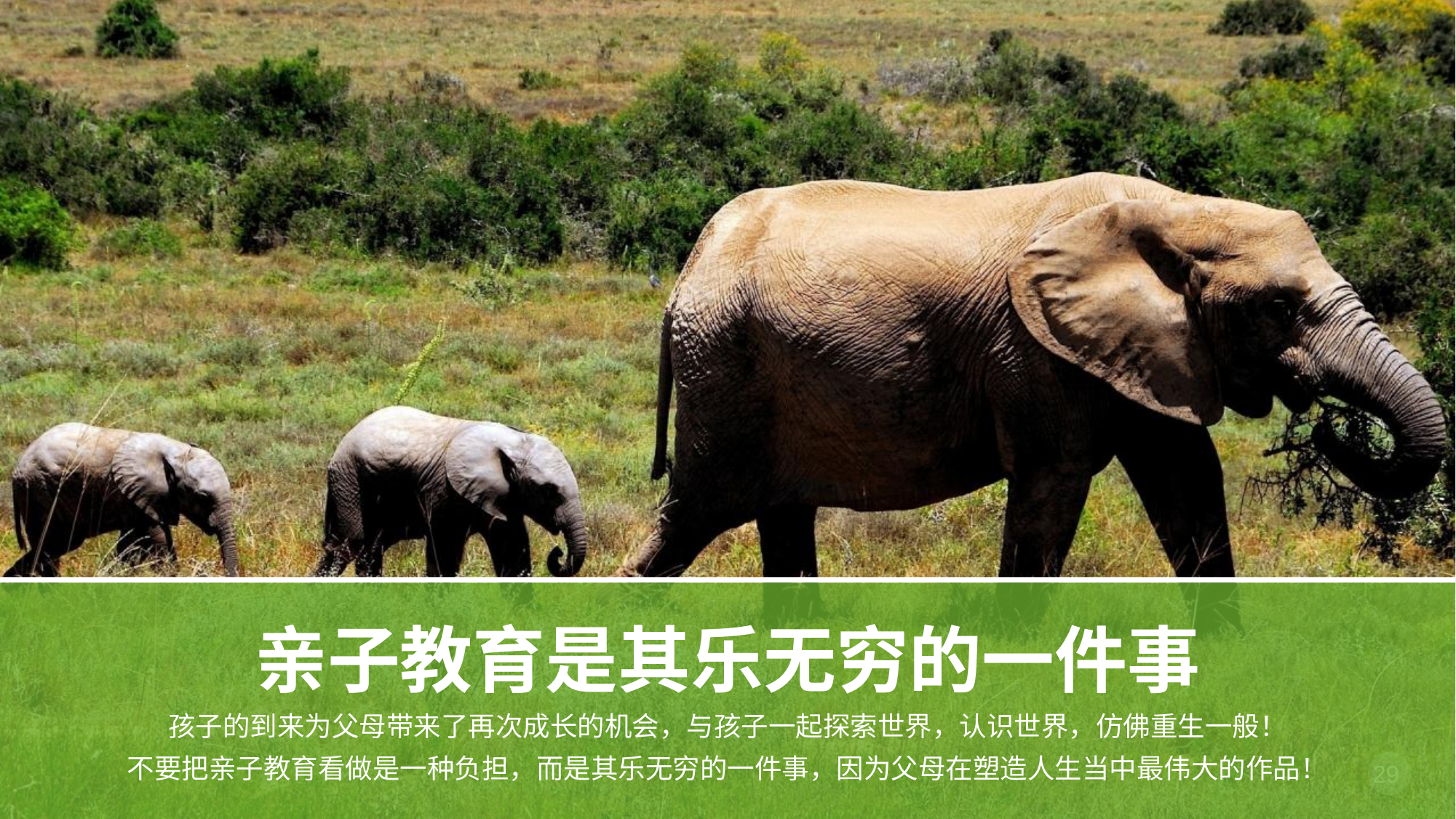

亲子教育是其乐无穷的一件事
孩子的到来为父母带来了再次成长的机会，与孩子一起探索世界，认识世界，仿佛重生一般！
不要把亲子教育看做是一种负担，而是其乐无穷的一件事，因为父母在塑造人生当中最伟大的作品！